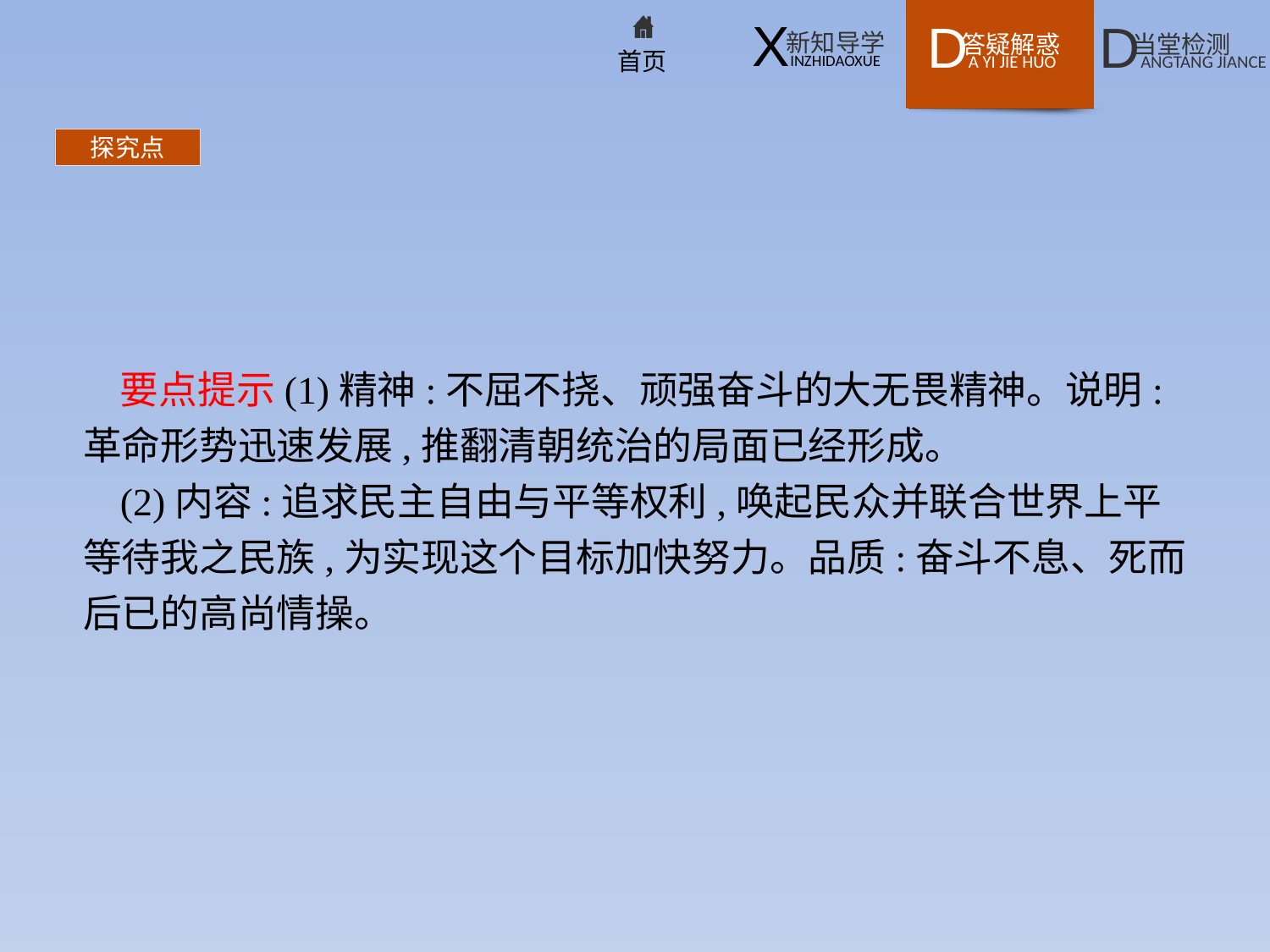

探究点
要点提示(1)精神:不屈不挠、顽强奋斗的大无畏精神。说明:革命形势迅速发展,推翻清朝统治的局面已经形成。
(2)内容:追求民主自由与平等权利,唤起民众并联合世界上平等待我之民族,为实现这个目标加快努力。品质:奋斗不息、死而后已的高尚情操。